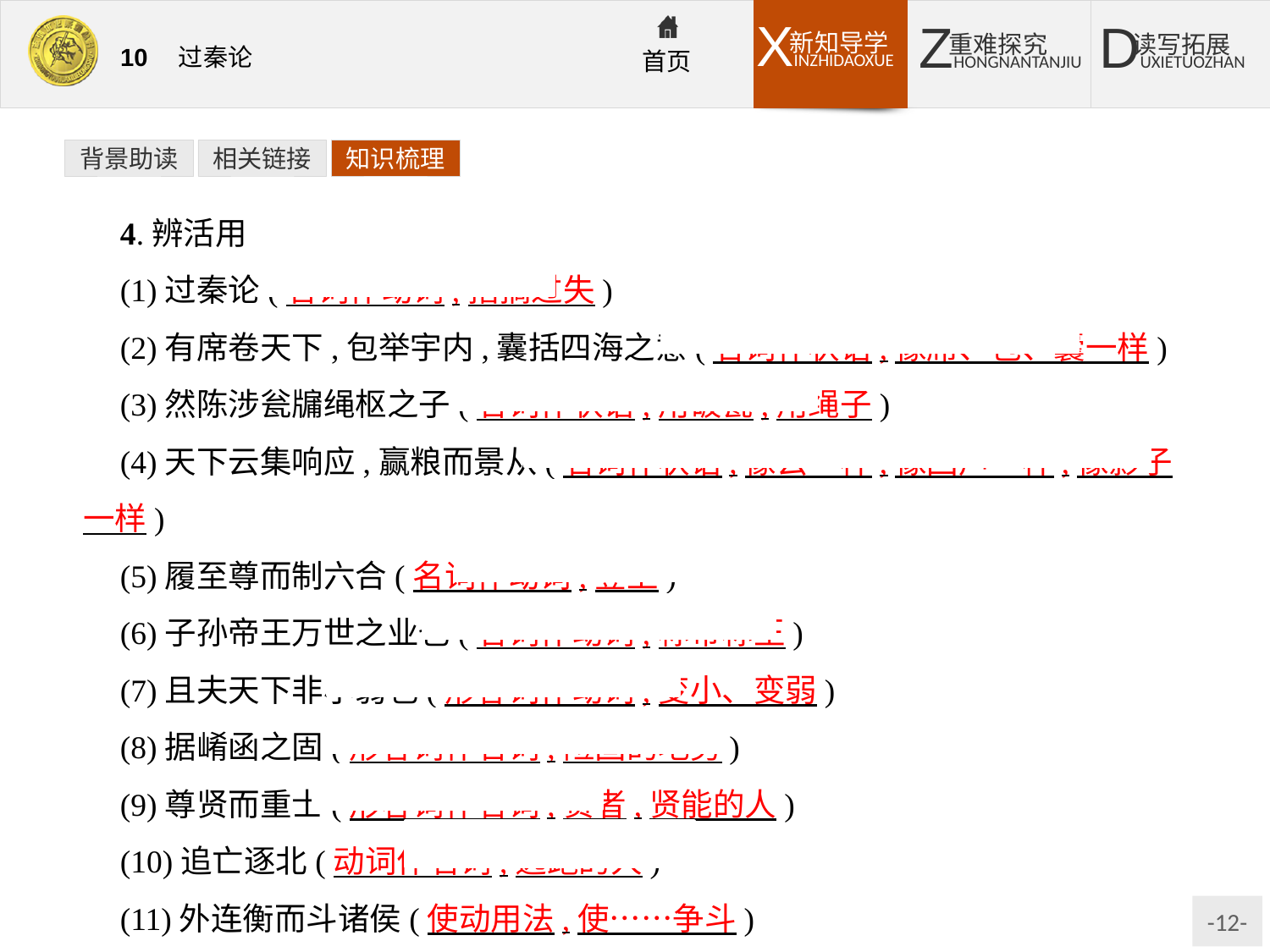

背景助读
相关链接
知识梳理
4.辨活用
(1)过秦论(名词作动词,指摘过失)
(2)有席卷天下,包举宇内,囊括四海之意(名词作状语,像席、包、囊一样)
(3)然陈涉瓮牖绳枢之子(名词作状语,用破瓮,用绳子)
(4)天下云集响应,赢粮而景从(名词作状语,像云一样,像回声一样,像影子一样)
(5)履至尊而制六合(名词作动词,登上)
(6)子孙帝王万世之业也(名词作动词,称帝称王)
(7)且夫天下非小弱也(形容词作动词,变小、变弱)
(8)据崤函之固(形容词作名词,险固的地势)
(9)尊贤而重士(形容词作名词,贤者,贤能的人)
(10)追亡逐北(动词作名词,逃跑的人)
(11)外连衡而斗诸侯(使动用法,使……争斗)